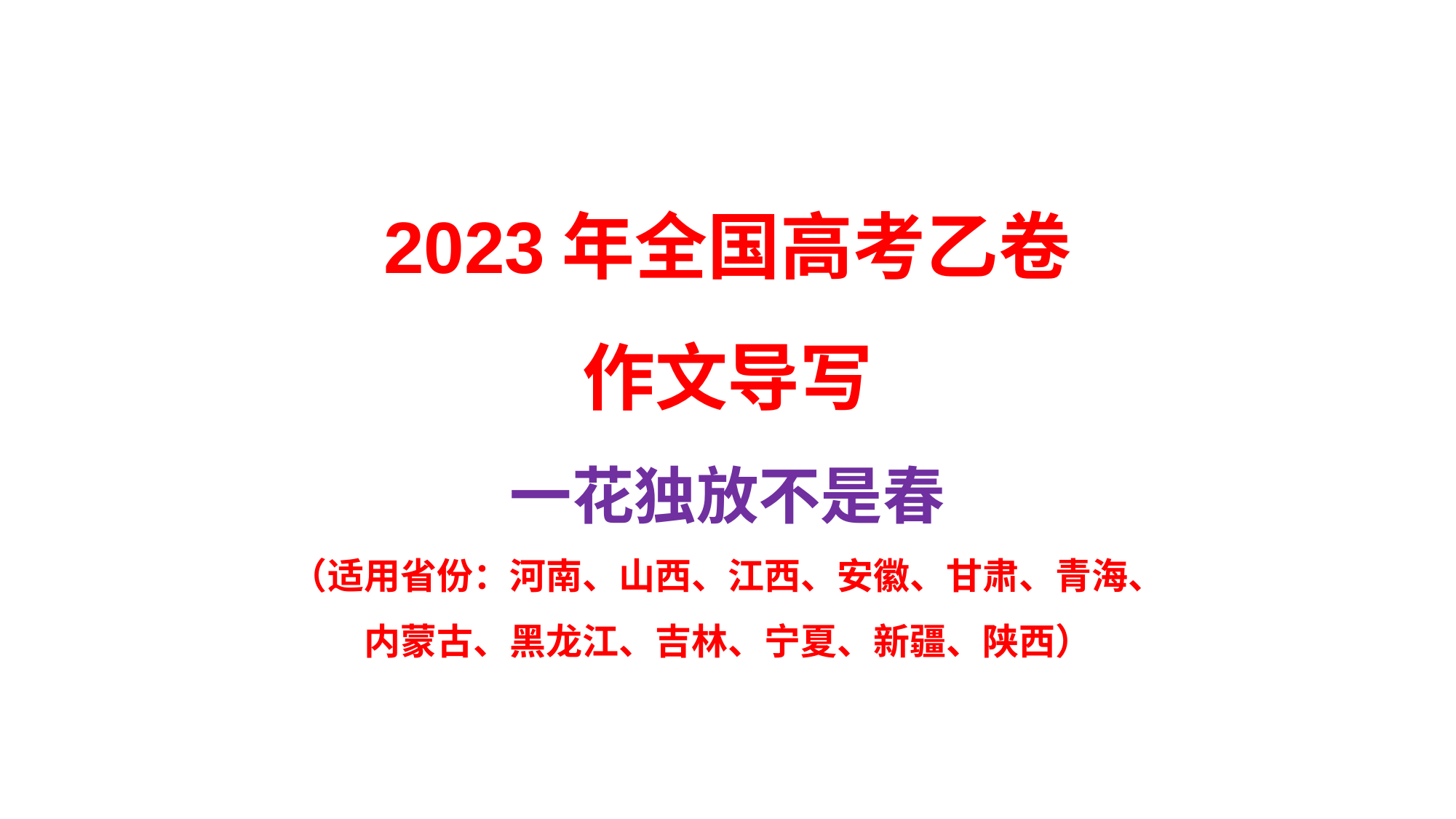

# 2023年全国高考乙卷 作文导写 一花独放不是春 （适用省份：河南、山西、江西、安徽、甘肃、青海、 内蒙古、黑龙江、吉林、宁夏、新疆、陕西）